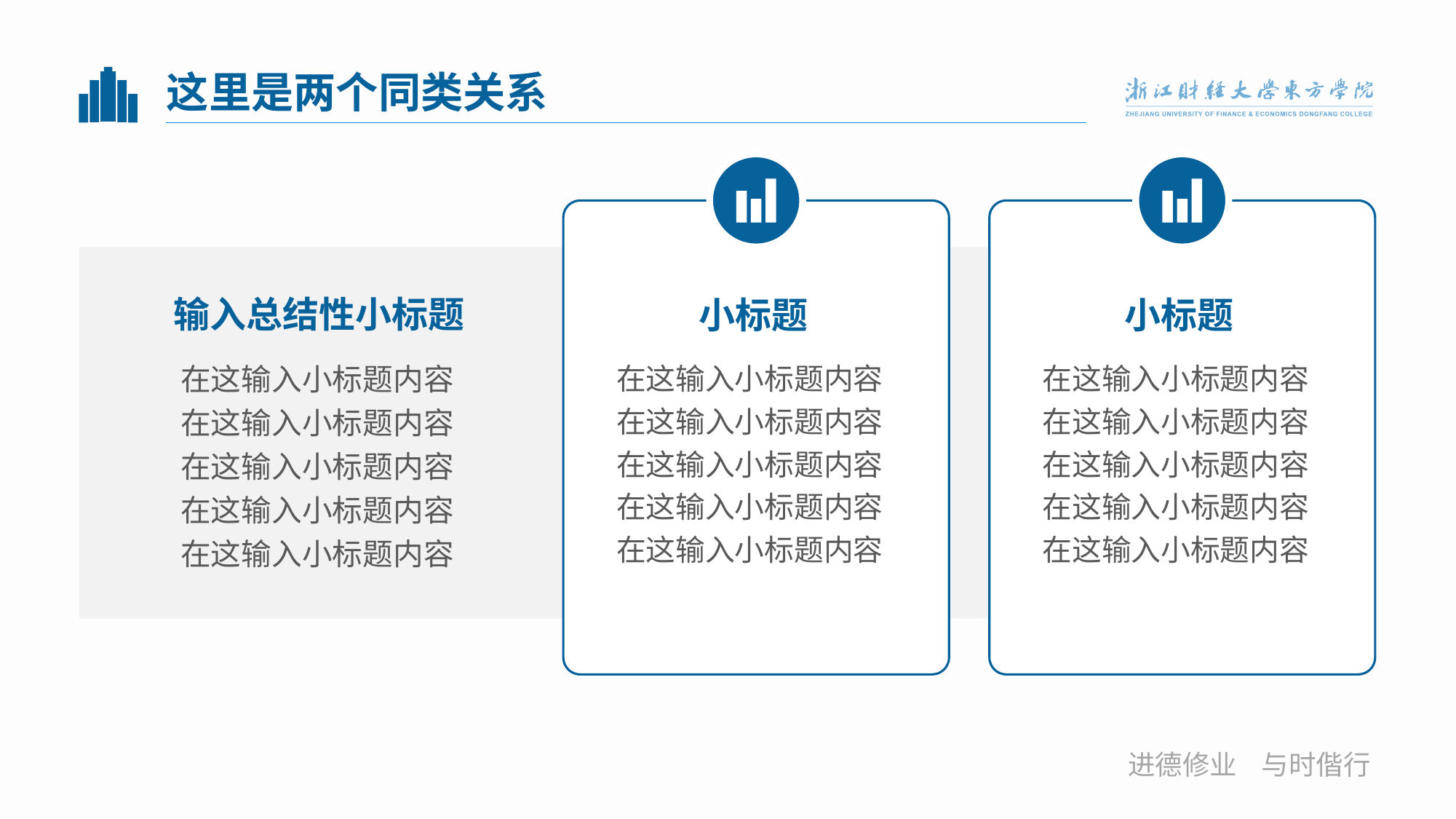

# 这里是两个同类关系

输入总结性小标题
小标题
小标题
在这输入小标题内容在这输入小标题内容在这输入小标题内容在这输入小标题内容在这输入小标题内容
在这输入小标题内容在这输入小标题内容在这输入小标题内容在这输入小标题内容在这输入小标题内容
在这输入小标题内容在这输入小标题内容在这输入小标题内容在这输入小标题内容在这输入小标题内容